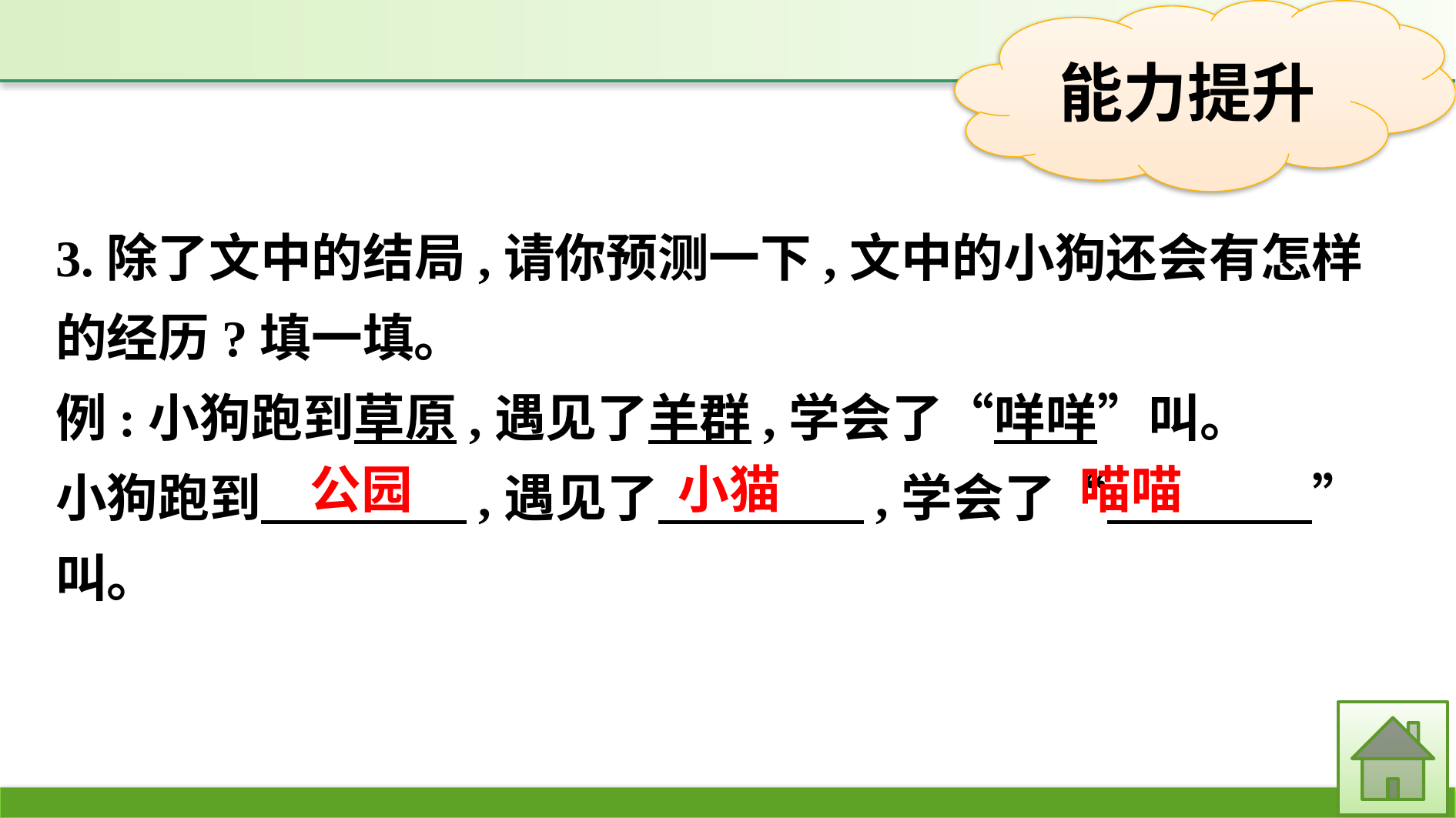

3.除了文中的结局,请你预测一下,文中的小狗还会有怎样的经历?填一填。
例:小狗跑到草原,遇见了羊群,学会了“咩咩”叫。
小狗跑到　　　　,遇见了　　　　,学会了“　　　　”叫。
喵喵
公园
小猫